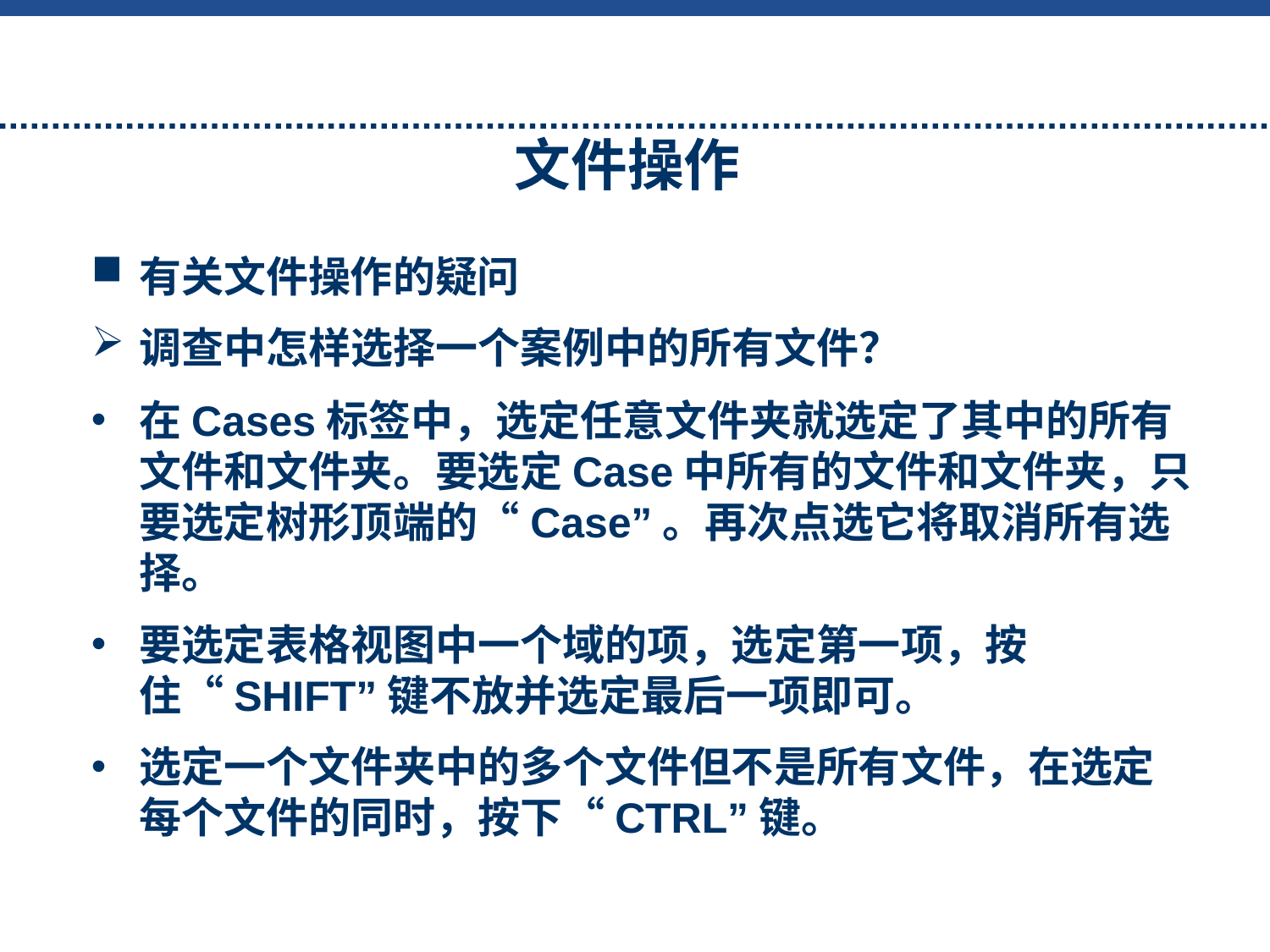

文件操作
有关文件操作的疑问
调查中怎样选择一个案例中的所有文件？
在Cases标签中，选定任意文件夹就选定了其中的所有文件和文件夹。要选定Case中所有的文件和文件夹，只要选定树形顶端的“Case”。再次点选它将取消所有选择。
要选定表格视图中一个域的项，选定第一项，按住“SHIFT”键不放并选定最后一项即可。
选定一个文件夹中的多个文件但不是所有文件，在选定每个文件的同时，按下“CTRL”键。